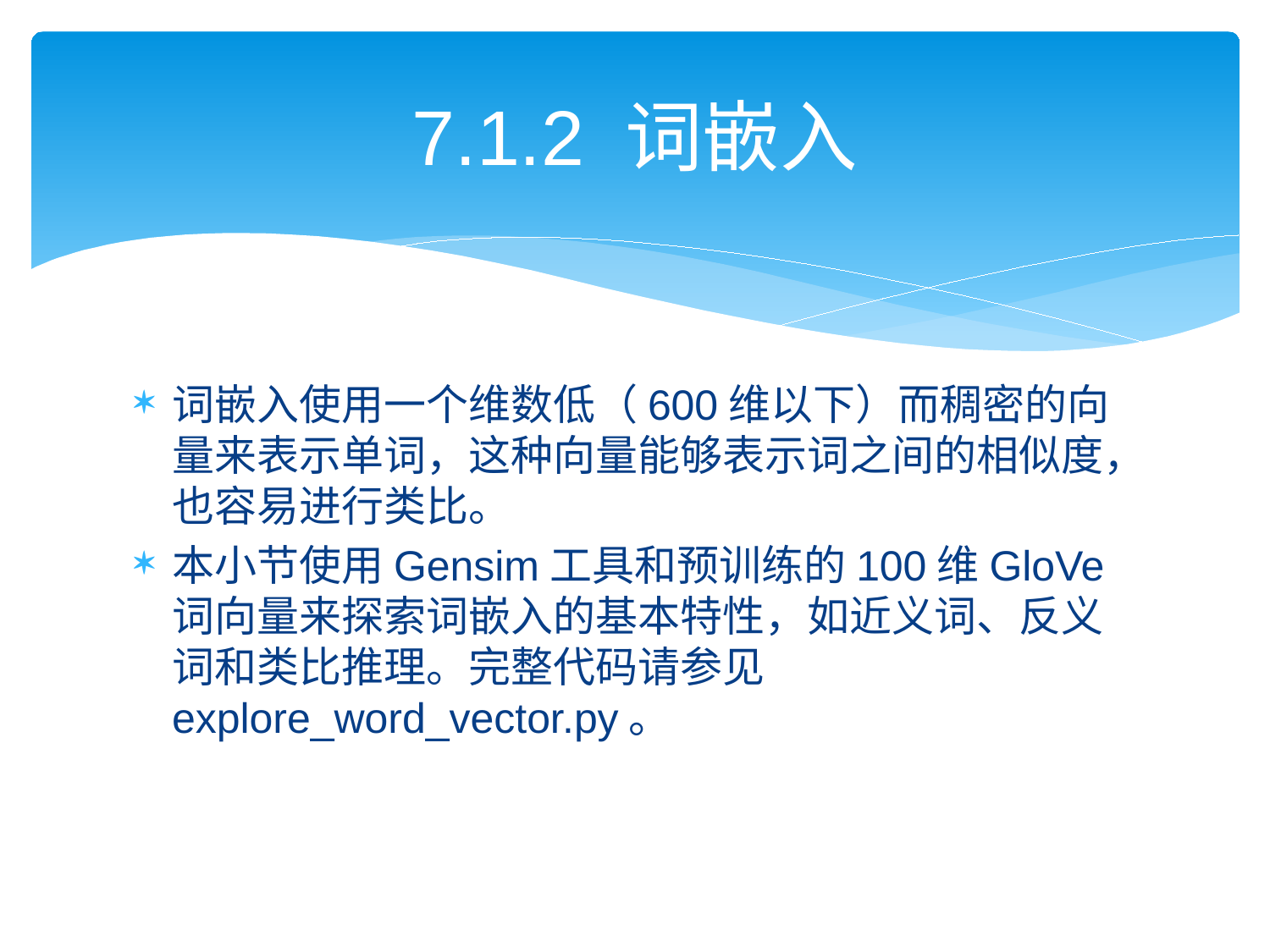

# 7.1.2 词嵌入
词嵌入使用一个维数低（600维以下）而稠密的向量来表示单词，这种向量能够表示词之间的相似度，也容易进行类比。
本小节使用Gensim工具和预训练的100维GloVe词向量来探索词嵌入的基本特性，如近义词、反义词和类比推理。完整代码请参见explore_word_vector.py。